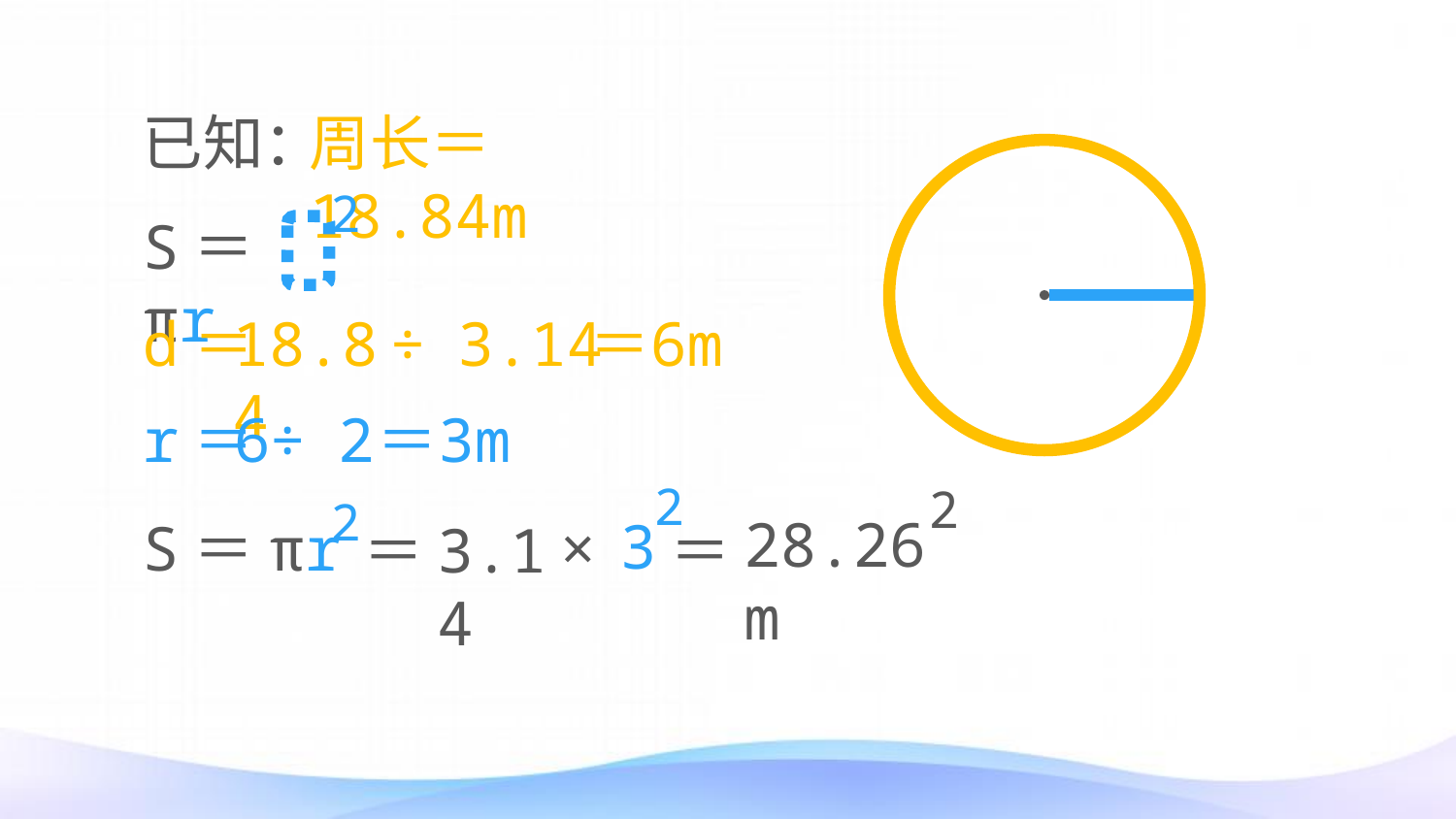

周长＝18.84m
已知：

2
S＝πr

18.84
÷
3.14
＝
6m
d＝
÷
2
r＝
6
＝
3m
2
2
2
28.26m
3
×
S＝πr

＝
3.14
＝